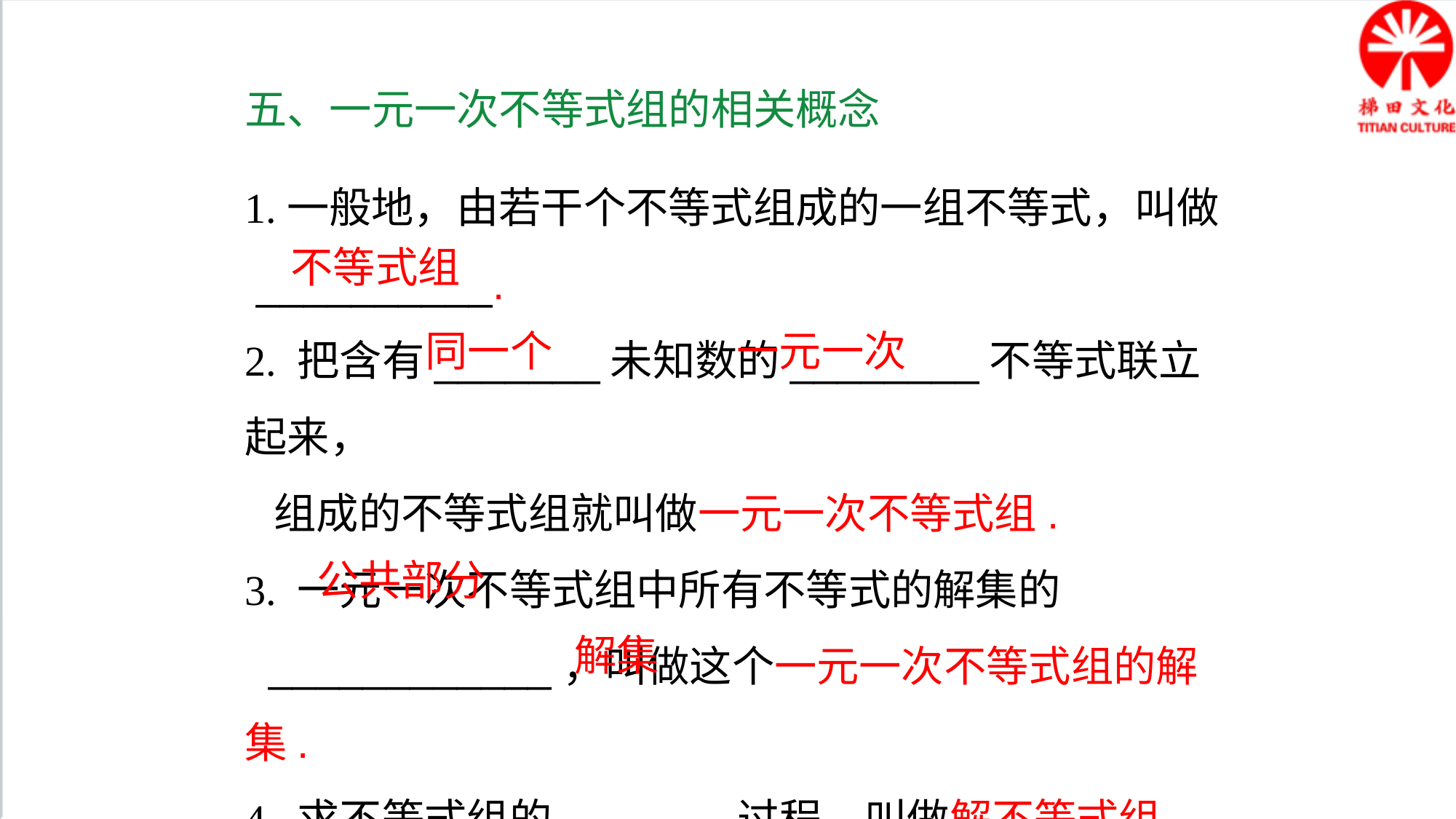

五、一元一次不等式组的相关概念
1.一般地，由若干个不等式组成的一组不等式，叫做
 __________.
2. 把含有_______未知数的________不等式联立起来，
  组成的不等式组就叫做一元一次不等式组.
3. 一元一次不等式组中所有不等式的解集的
  ____________，叫做这个一元一次不等式组的解集.
4. 求不等式组的_______过程，叫做解不等式组.
不等式组
同一个
一元一次
公共部分
解集